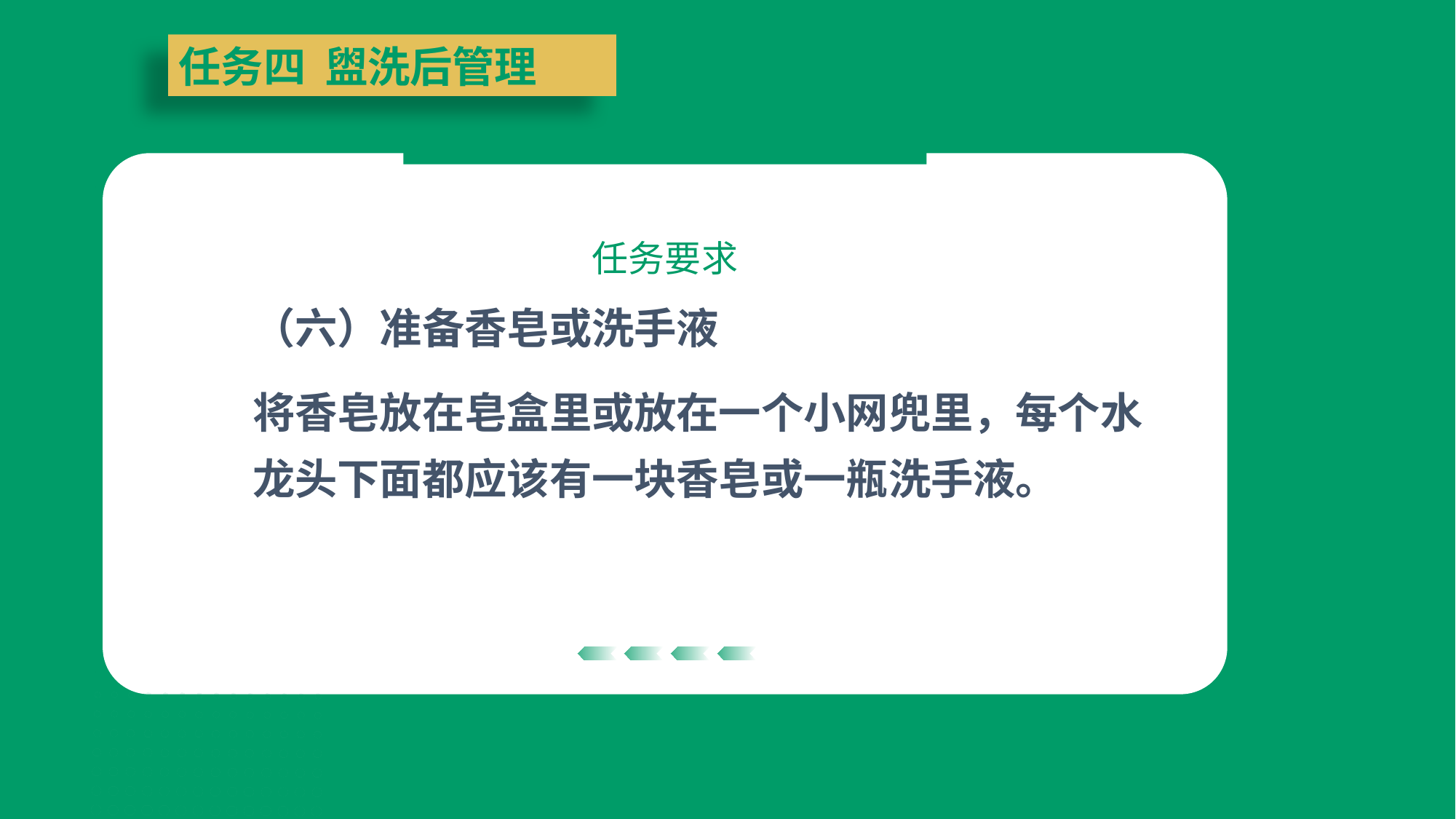

任务四  盥洗后管理

任务要求
（六）准备香皂或洗手液
将香皂放在皂盒里或放在一个小网兜里，每个水龙头下面都应该有一块香皂或一瓶洗手液。